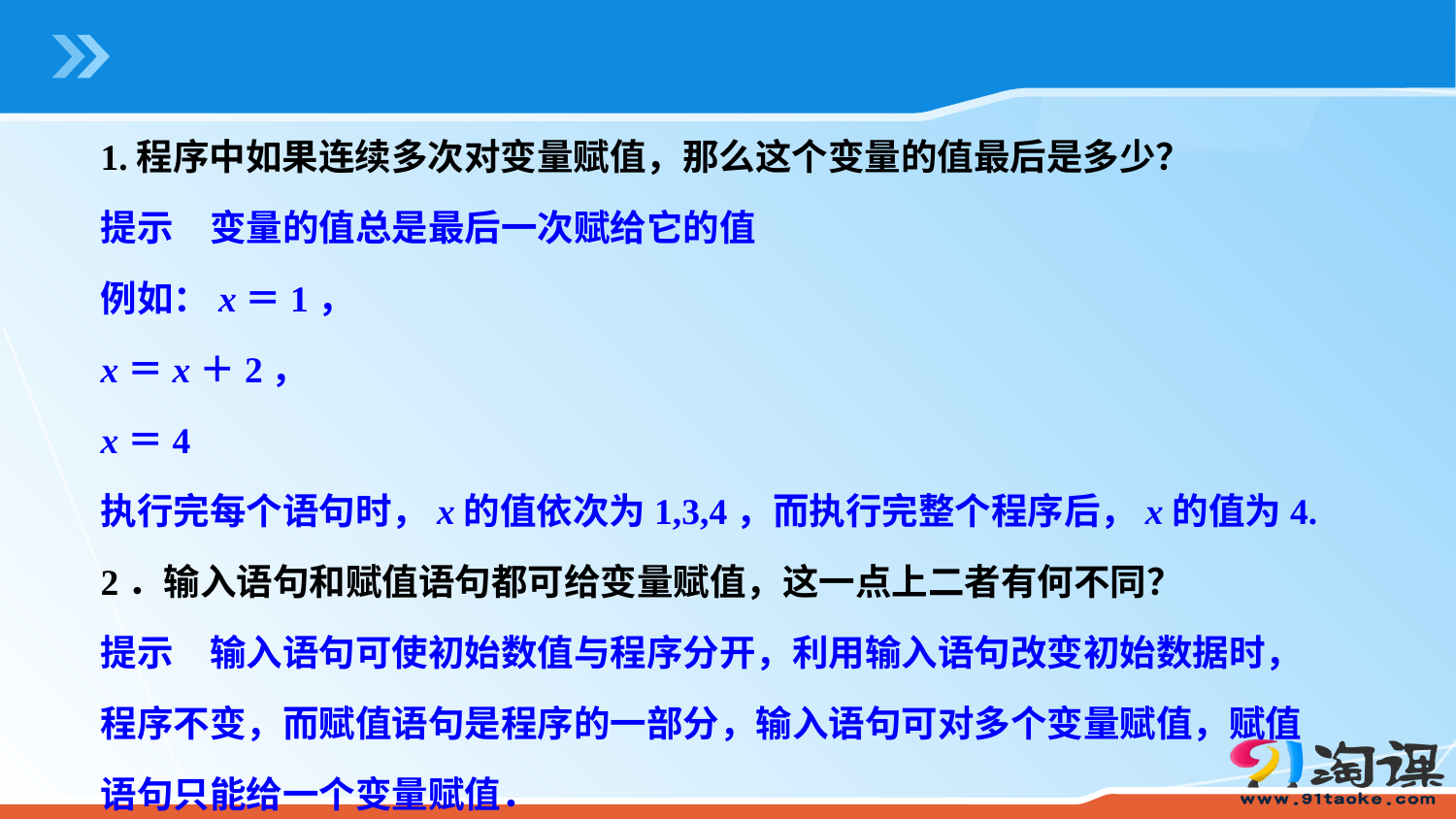

1.程序中如果连续多次对变量赋值，那么这个变量的值最后是多少？
提示　变量的值总是最后一次赋给它的值
例如：x＝1，
x＝x＋2，
x＝4
执行完每个语句时，x的值依次为1,3,4，而执行完整个程序后，x的值为4.
2．输入语句和赋值语句都可给变量赋值，这一点上二者有何不同？
提示　输入语句可使初始数值与程序分开，利用输入语句改变初始数据时，程序不变，而赋值语句是程序的一部分，输入语句可对多个变量赋值，赋值语句只能给一个变量赋值．